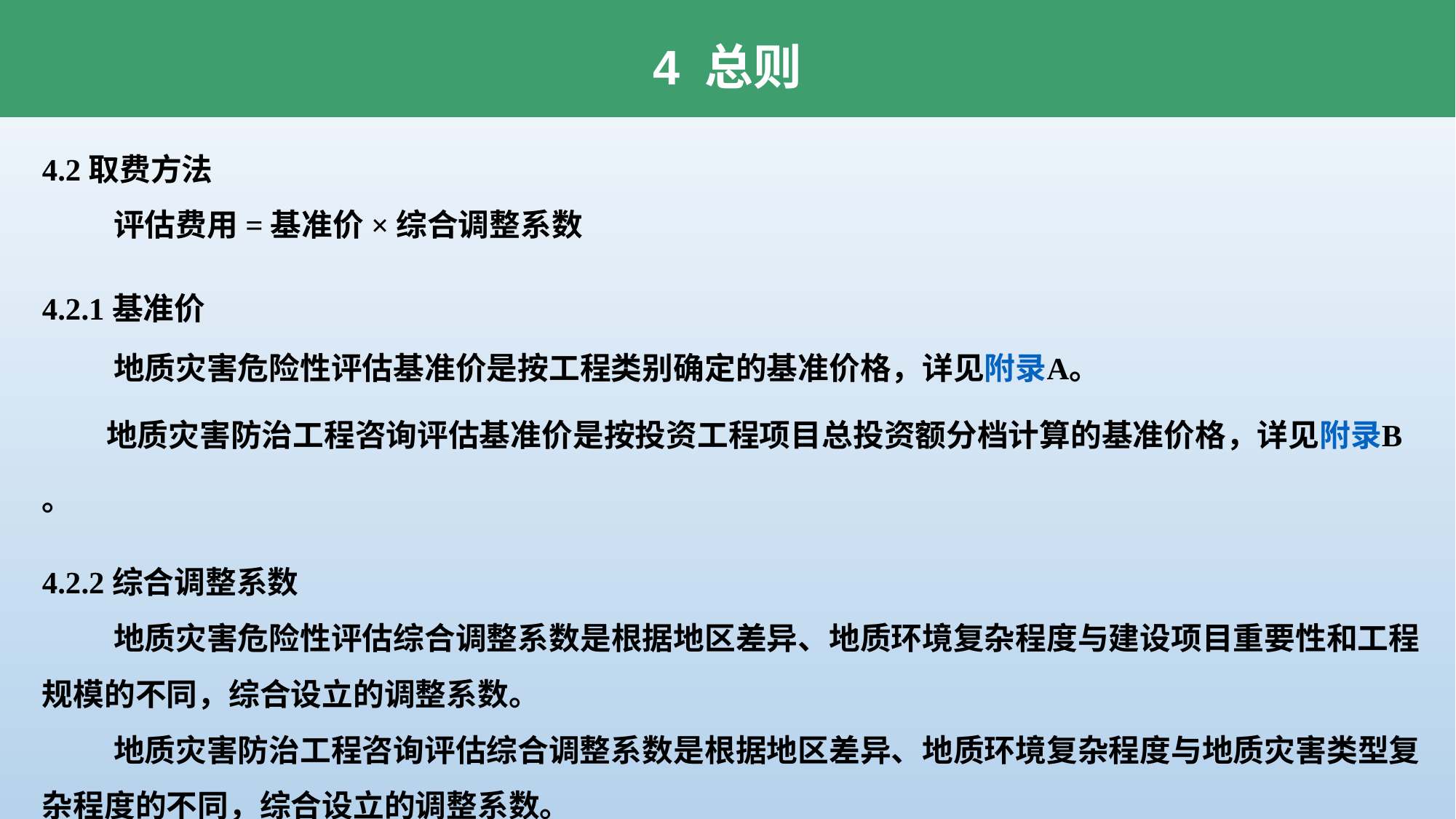

4 总则

4.2取费方法
         评估费用=基准价×综合调整系数
4.2.1基准价
         地质灾害危险性评估基准价是按工程类别确定的基准价格，详见附录A。
        地质灾害防治工程咨询评估基准价是按投资工程项目总投资额分档计算的基准价格，详见附录B。
4.2.2综合调整系数
         地质灾害危险性评估综合调整系数是根据地区差异、地质环境复杂程度与建设项目重要性和工程规模的不同，综合设立的调整系数。
         地质灾害防治工程咨询评估综合调整系数是根据地区差异、地质环境复杂程度与地质灾害类型复杂程度的不同，综合设立的调整系数。